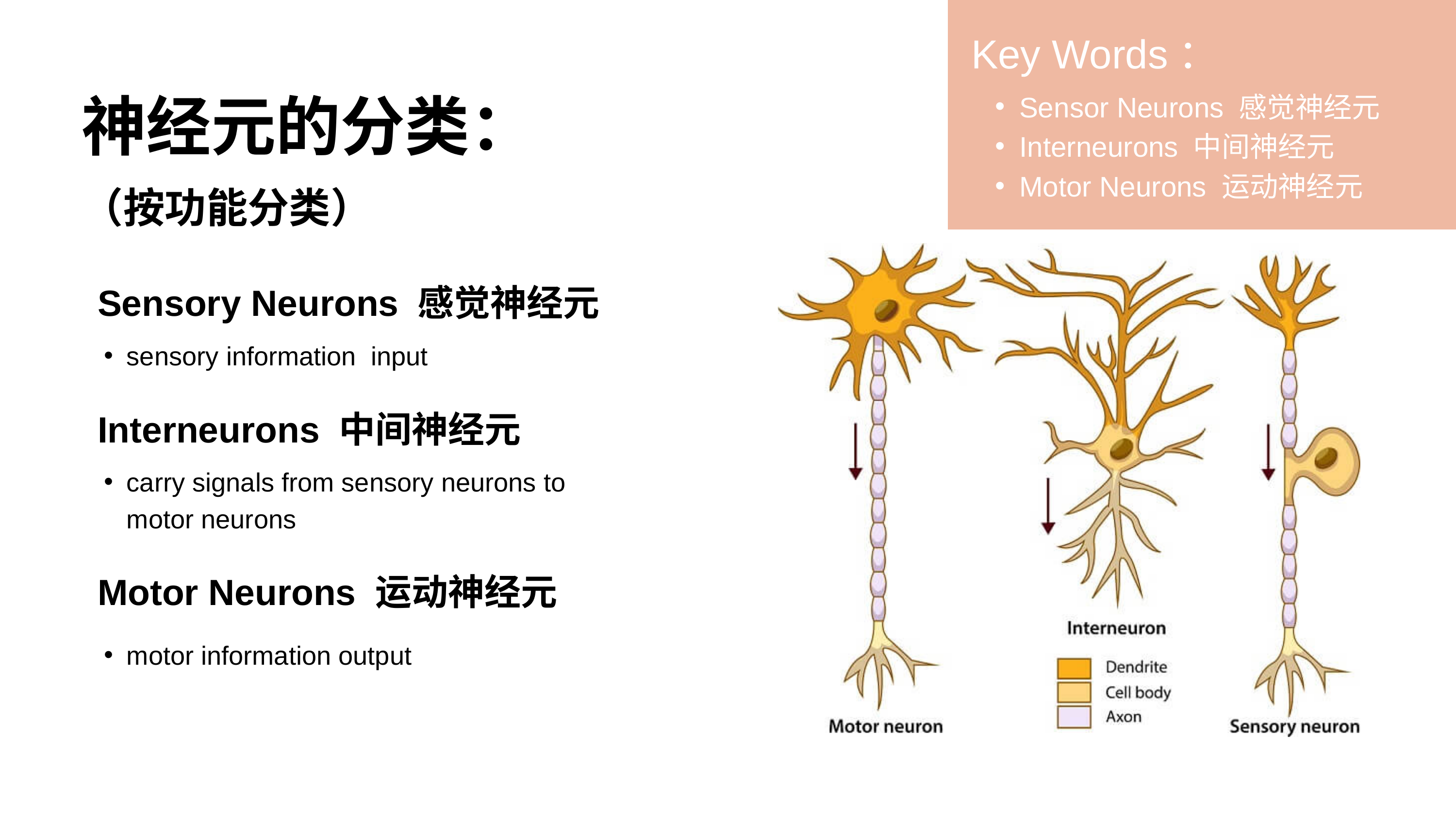

Key Words：
Sensor Neurons 感觉神经元
Interneurons 中间神经元
Motor Neurons 运动神经元
神经元的分类：
（按功能分类）

Sensory Neurons 感觉神经元
sensory information  input
Interneurons 中间神经元
carry signals from sensory neurons to motor neurons
Motor Neurons 运动神经元
motor information output